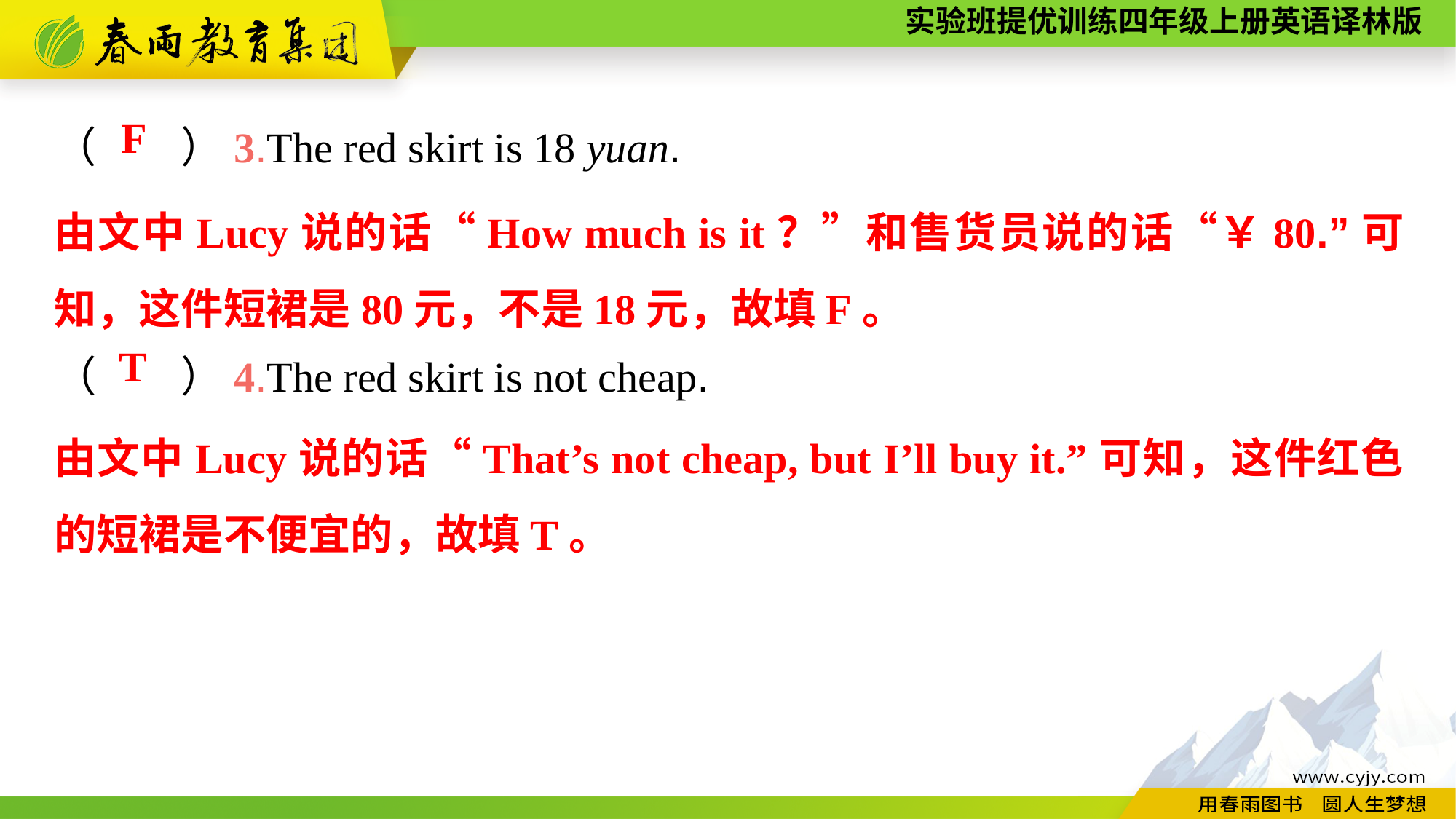

（　　）3.The red skirt is 18 yuan.

（　　）4.The red skirt is not cheap.
F
由文中Lucy说的话“How much is it？”和售货员说的话“￥80.”可知，这件短裙是80元，不是18元，故填F。
T
由文中Lucy说的话“That’s not cheap, but I’ll buy it.”可知，这件红色的短裙是不便宜的，故填T。